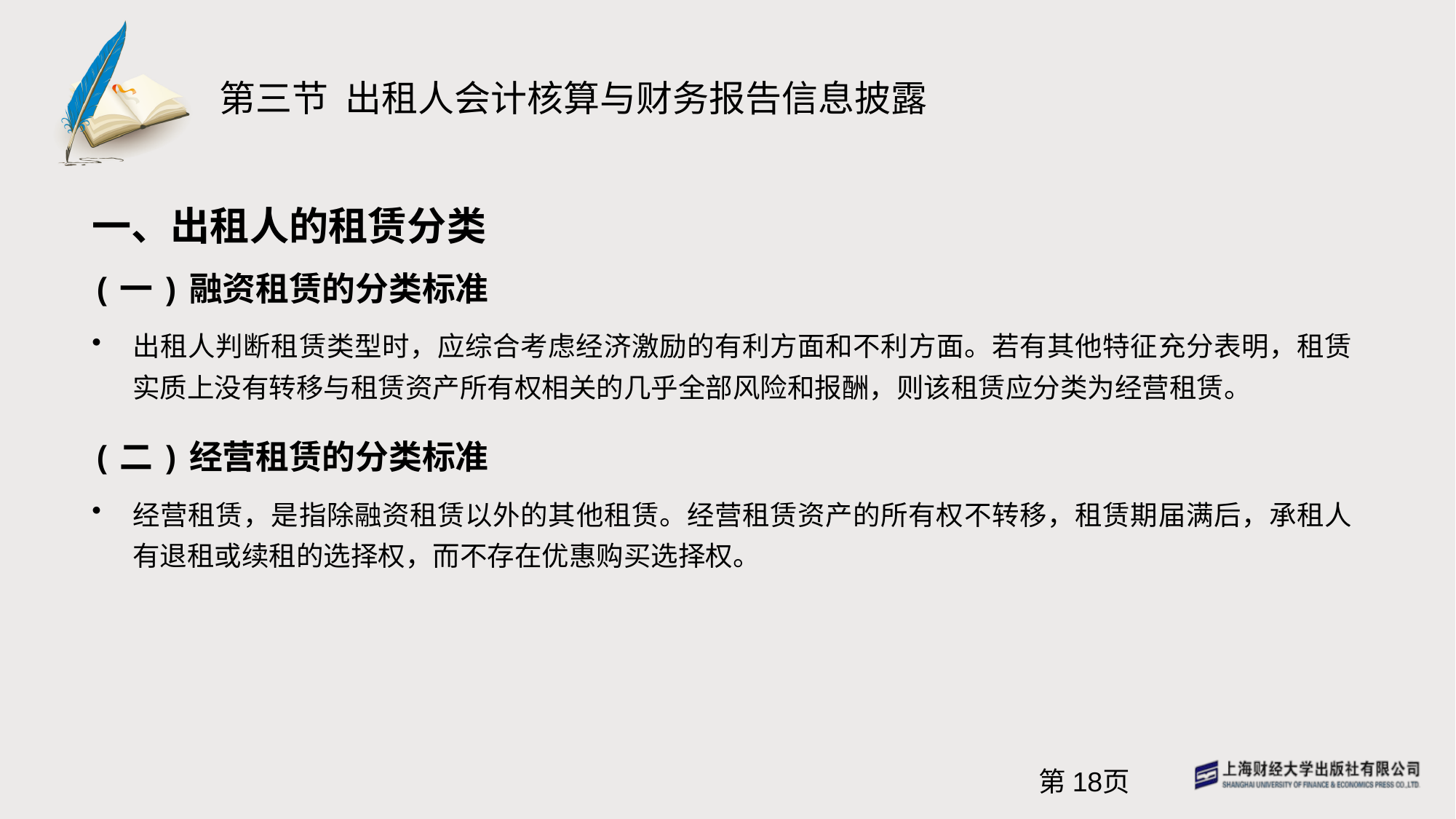

# 第三节  出租人会计核算与财务报告信息披露
一、出租人的租赁分类
(一)融资租赁的分类标准
出租人判断租赁类型时，应综合考虑经济激励的有利方面和不利方面。若有其他特征充分表明，租赁实质上没有转移与租赁资产所有权相关的几乎全部风险和报酬，则该租赁应分类为经营租赁。
(二)经营租赁的分类标准
经营租赁，是指除融资租赁以外的其他租赁。经营租赁资产的所有权不转移，租赁期届满后，承租人有退租或续租的选择权，而不存在优惠购买选择权。

18